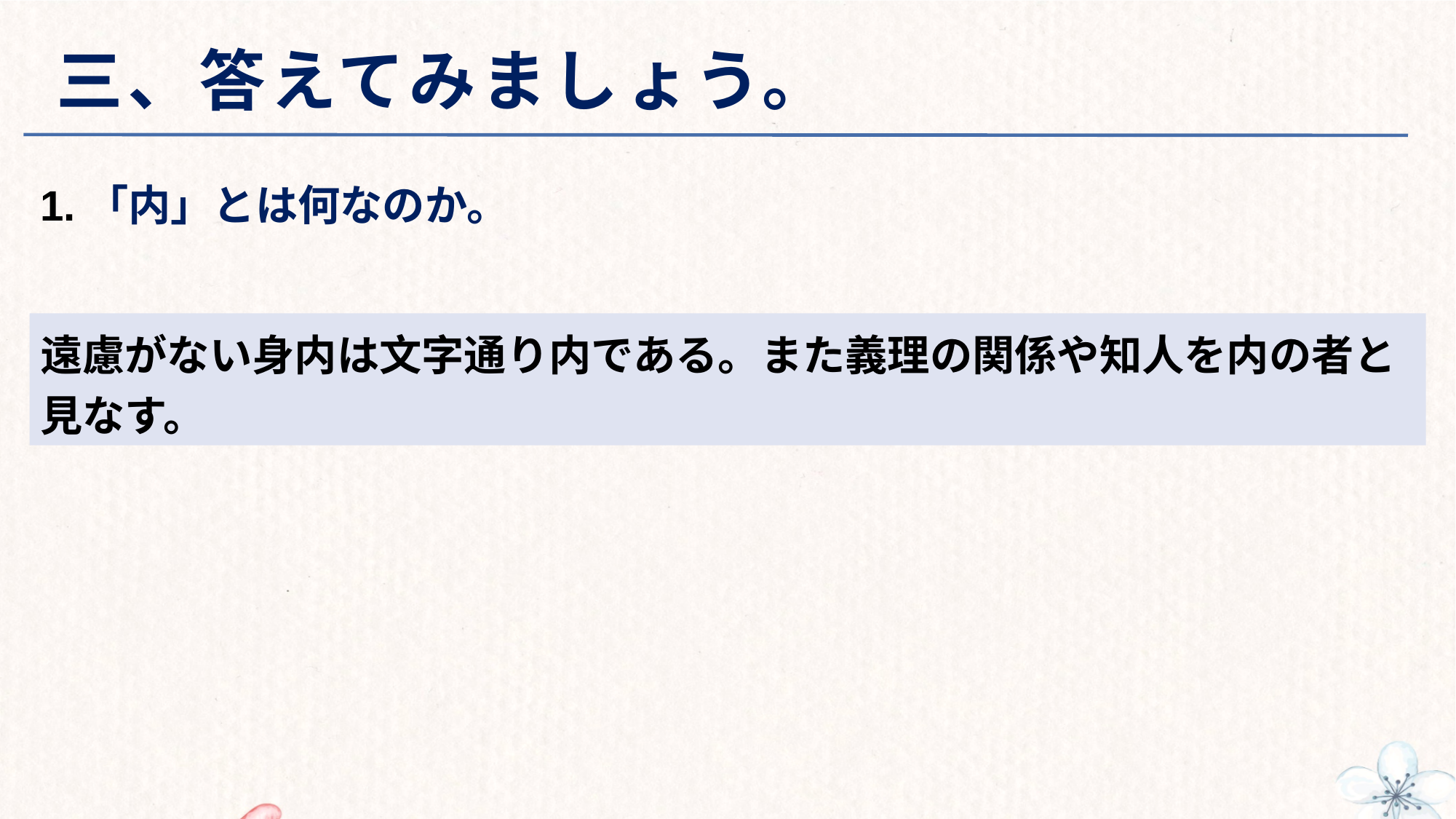

# 三、答えてみましょう。
1.「内」とは何なのか。
遠慮がない身内は文字通り内である。また義理の関係や知人を内の者と見なす。